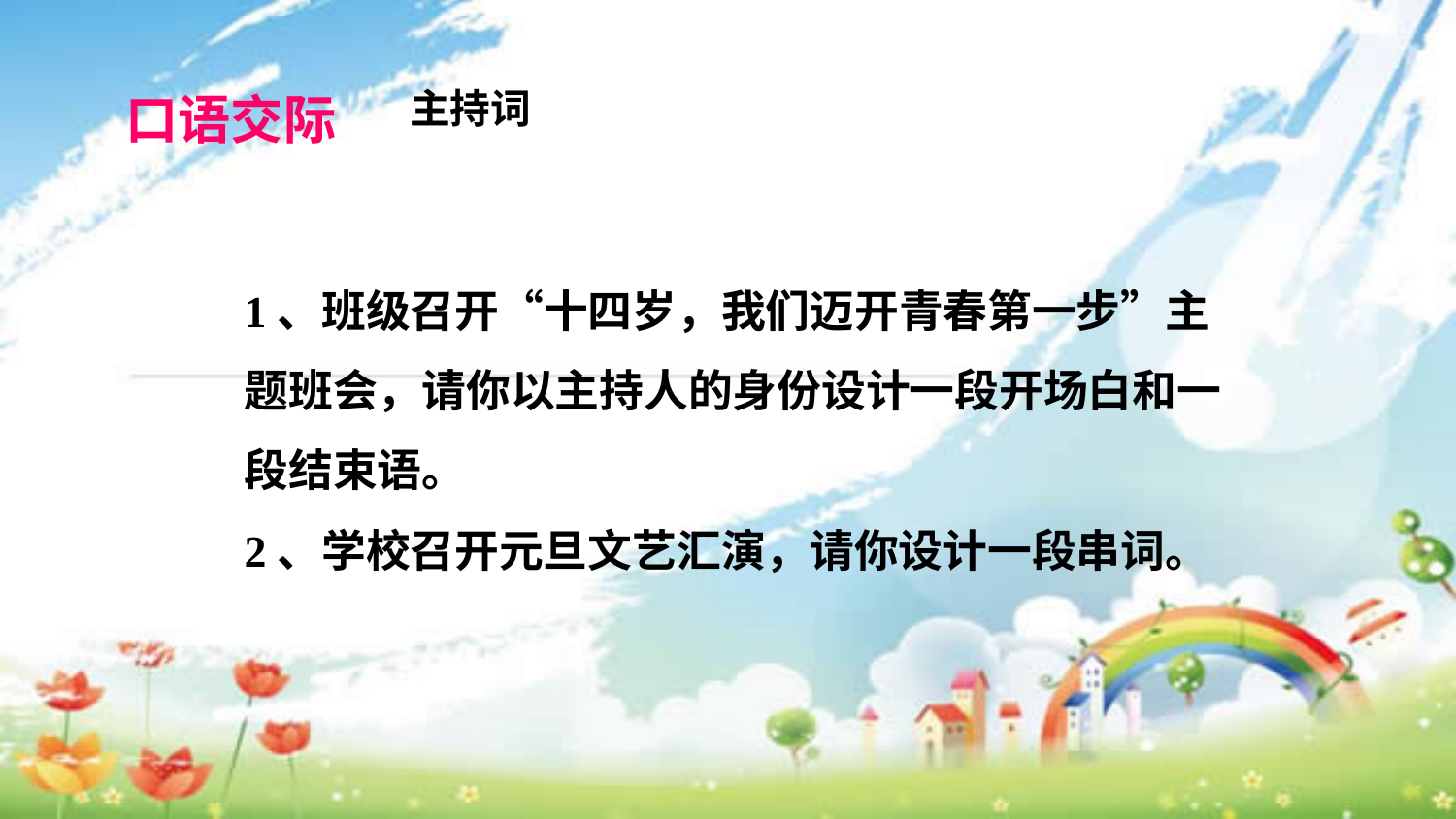

口语交际
主持词
1、班级召开“十四岁，我们迈开青春第一步”主题班会，请你以主持人的身份设计一段开场白和一段结束语。
2、学校召开元旦文艺汇演，请你设计一段串词。